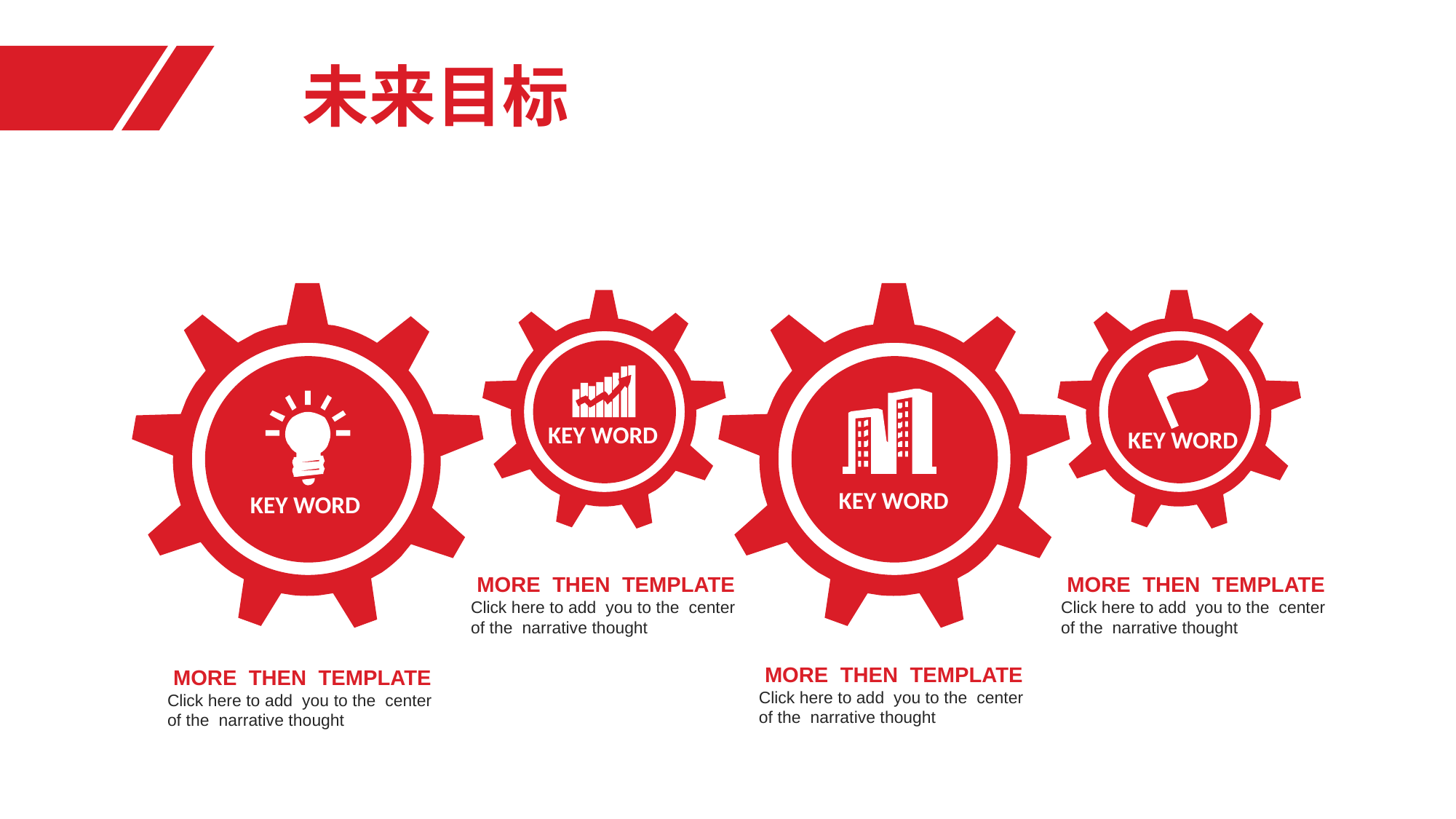

未来目标

KEY WORD

KEY WORD

KEY WORD

KEY WORD
 MORE  THEN  TEMPLATE
Click here to add  you to the  center
of the  narrative thought
 MORE  THEN  TEMPLATE
Click here to add  you to the  center
of the  narrative thought
 MORE  THEN  TEMPLATE
Click here to add  you to the  center
of the  narrative thought
 MORE  THEN  TEMPLATE
Click here to add  you to the  center
of the  narrative thought